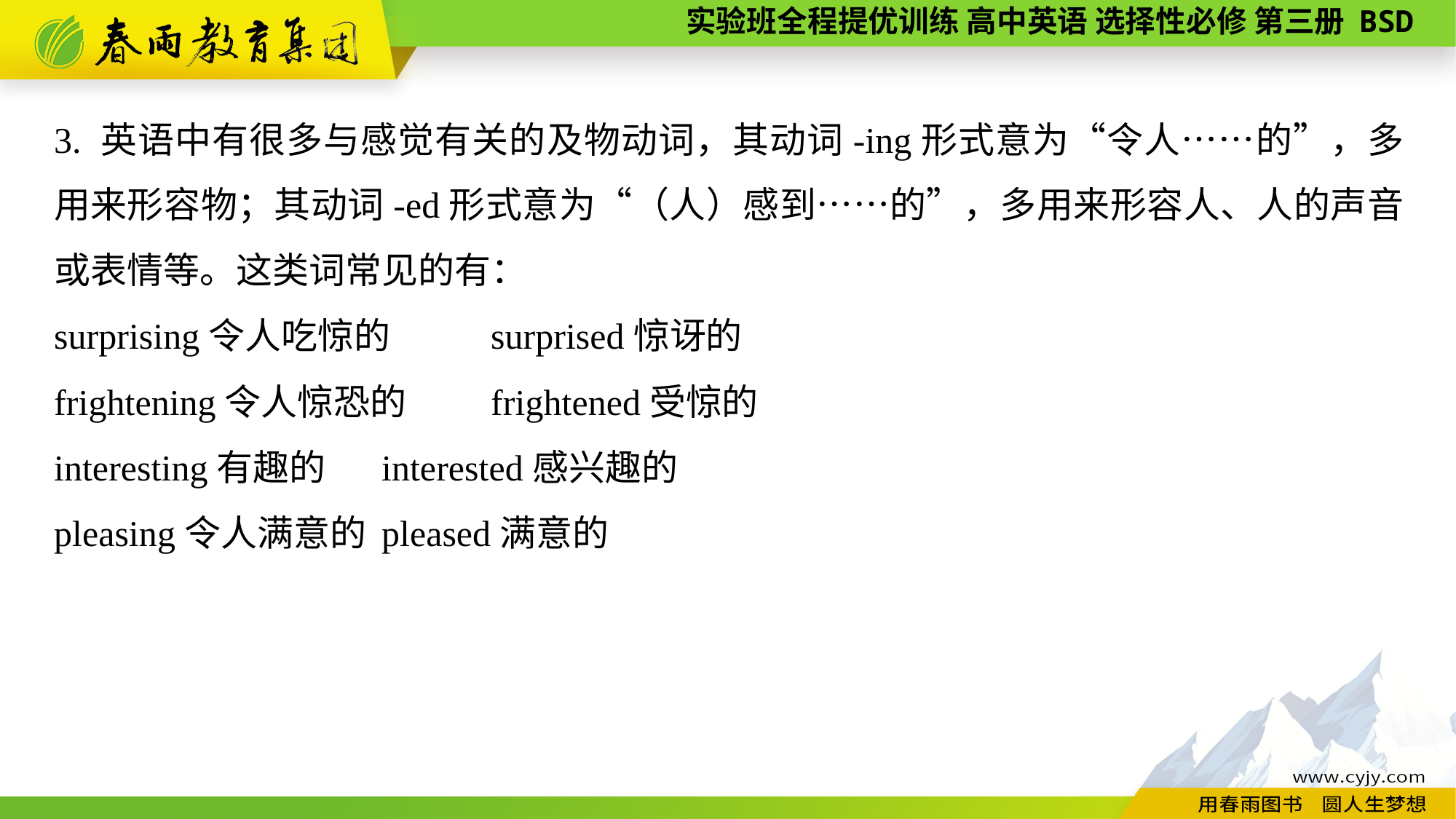

3. 英语中有很多与感觉有关的及物动词，其动词-ing形式意为“令人……的”，多用来形容物；其动词-ed形式意为“（人）感到……的”，多用来形容人、人的声音或表情等。这类词常见的有：
surprising令人吃惊的　　	surprised惊讶的
frightening令人惊恐的	frightened受惊的
interesting有趣的	interested感兴趣的
pleasing令人满意的	pleased满意的